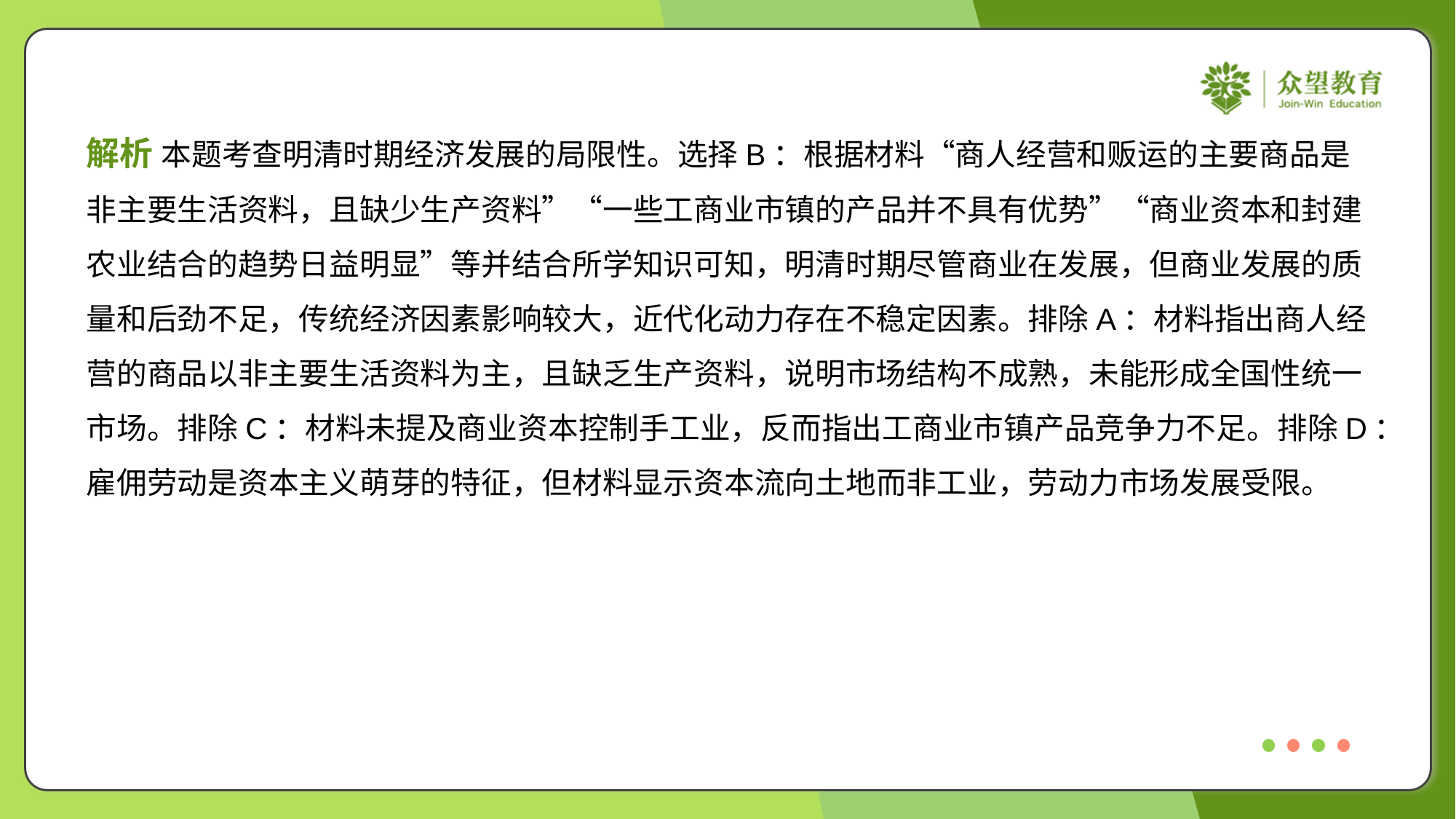

解析 本题考查明清时期经济发展的局限性。选择B：根据材料“商人经营和贩运的主要商品是
非主要生活资料，且缺少生产资料”“一些工商业市镇的产品并不具有优势”“商业资本和封建
农业结合的趋势日益明显”等并结合所学知识可知，明清时期尽管商业在发展，但商业发展的质
量和后劲不足，传统经济因素影响较大，近代化动力存在不稳定因素。排除A：材料指出商人经
营的商品以非主要生活资料为主，且缺乏生产资料，说明市场结构不成熟，未能形成全国性统一
市场。排除C：材料未提及商业资本控制手工业，反而指出工商业市镇产品竞争力不足。排除D：
雇佣劳动是资本主义萌芽的特征，但材料显示资本流向土地而非工业，劳动力市场发展受限。